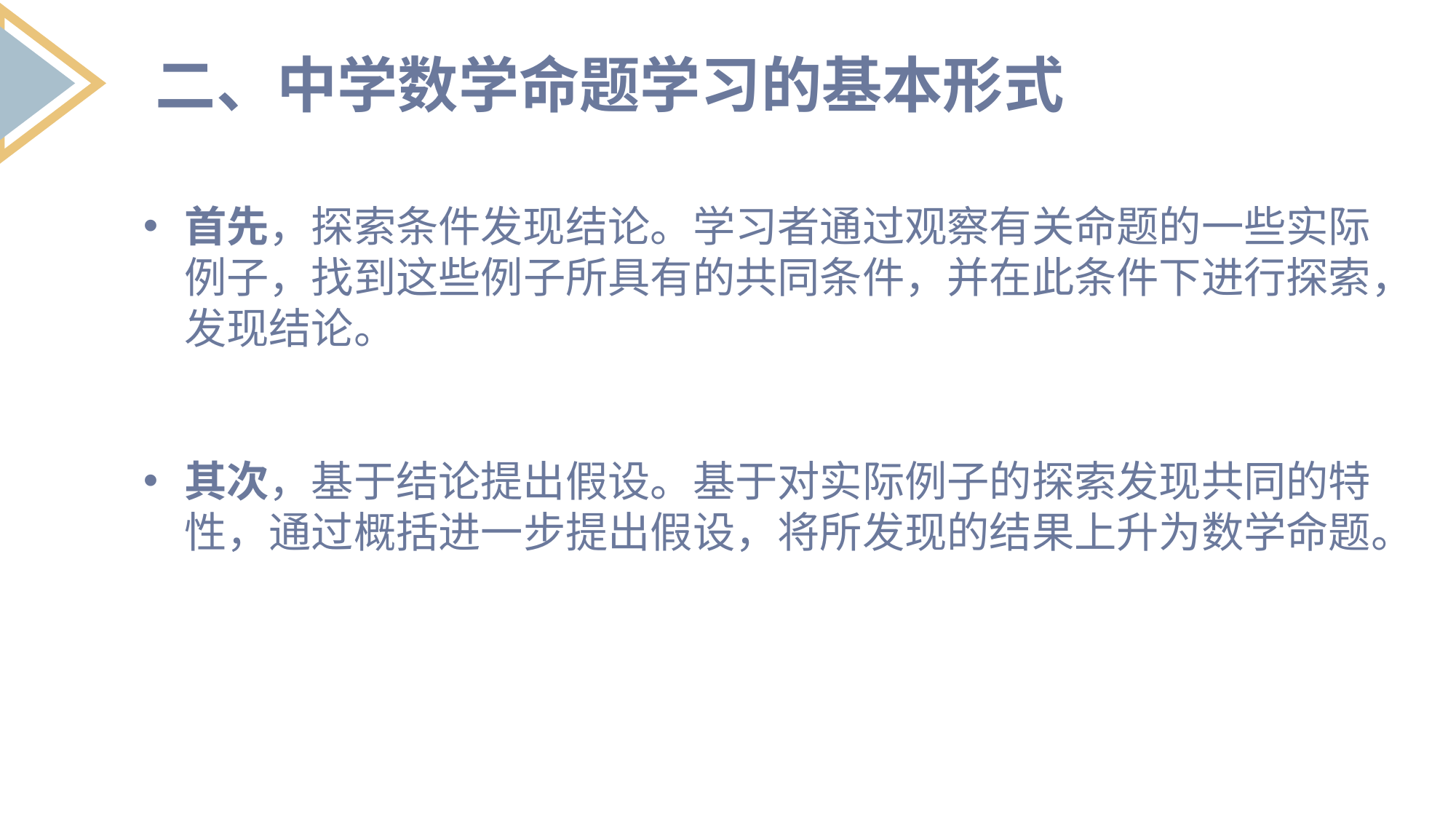

二、中学数学命题学习的基本形式

首先，探索条件发现结论。学习者通过观察有关命题的一些实际例子，找到这些例子所具有的共同条件，并在此条件下进行探索，发现结论。

其次，基于结论提出假设。基于对实际例子的探索发现共同的特性，通过概括进一步提出假设，将所发现的结果上升为数学命题。